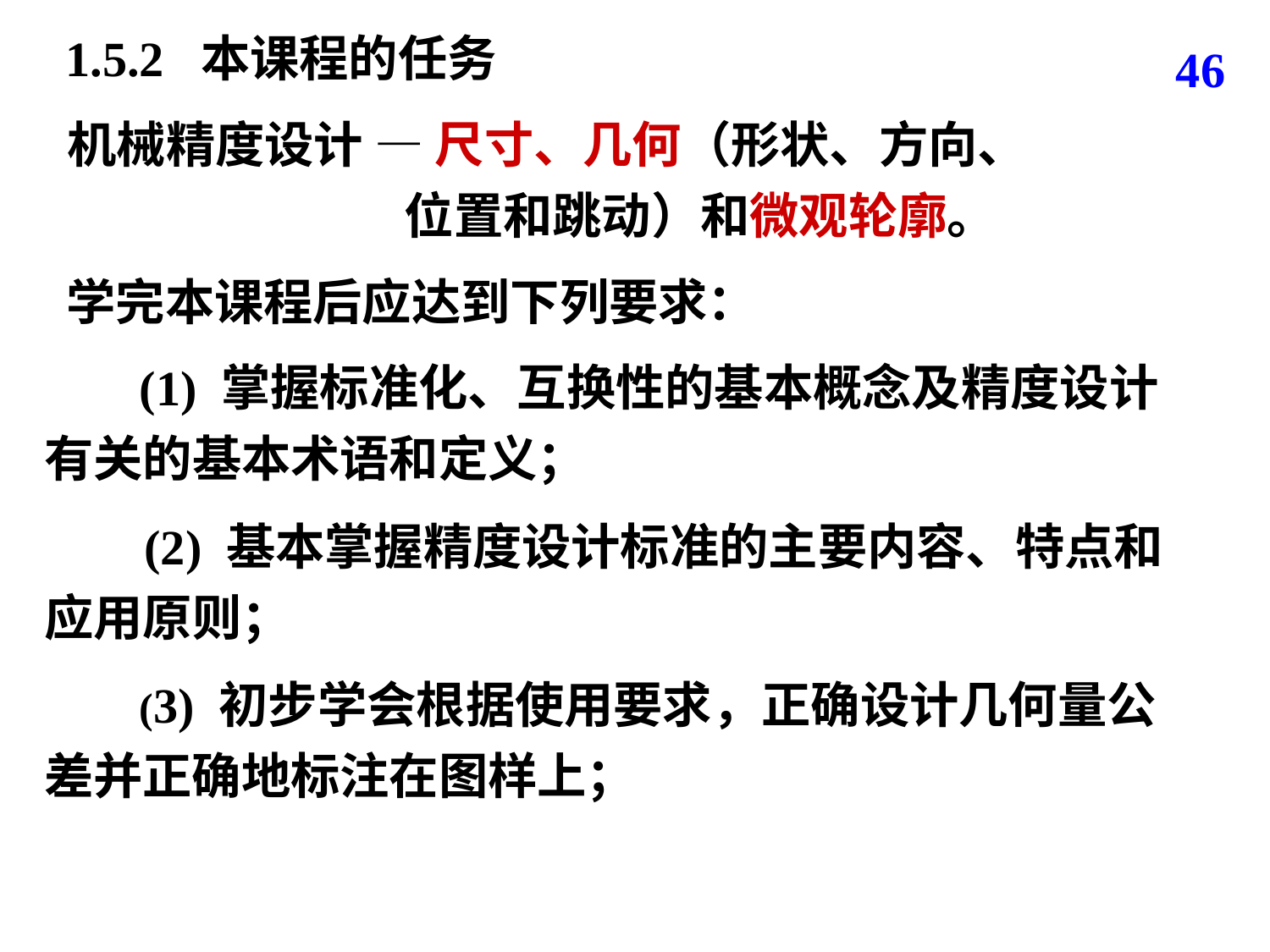

1.5.2  本课程的任务
46
机械精度设计 — 尺寸、几何（形状、方向、
                             位置和跳动）和微观轮廓。
  学完本课程后应达到下列要求：
         (1) 掌握标准化、互换性的基本概念及精度设计有关的基本术语和定义；
　     (2) 基本掌握精度设计标准的主要内容、特点和应用原则；
         (3) 初步学会根据使用要求，正确设计几何量公差并正确地标注在图样上；